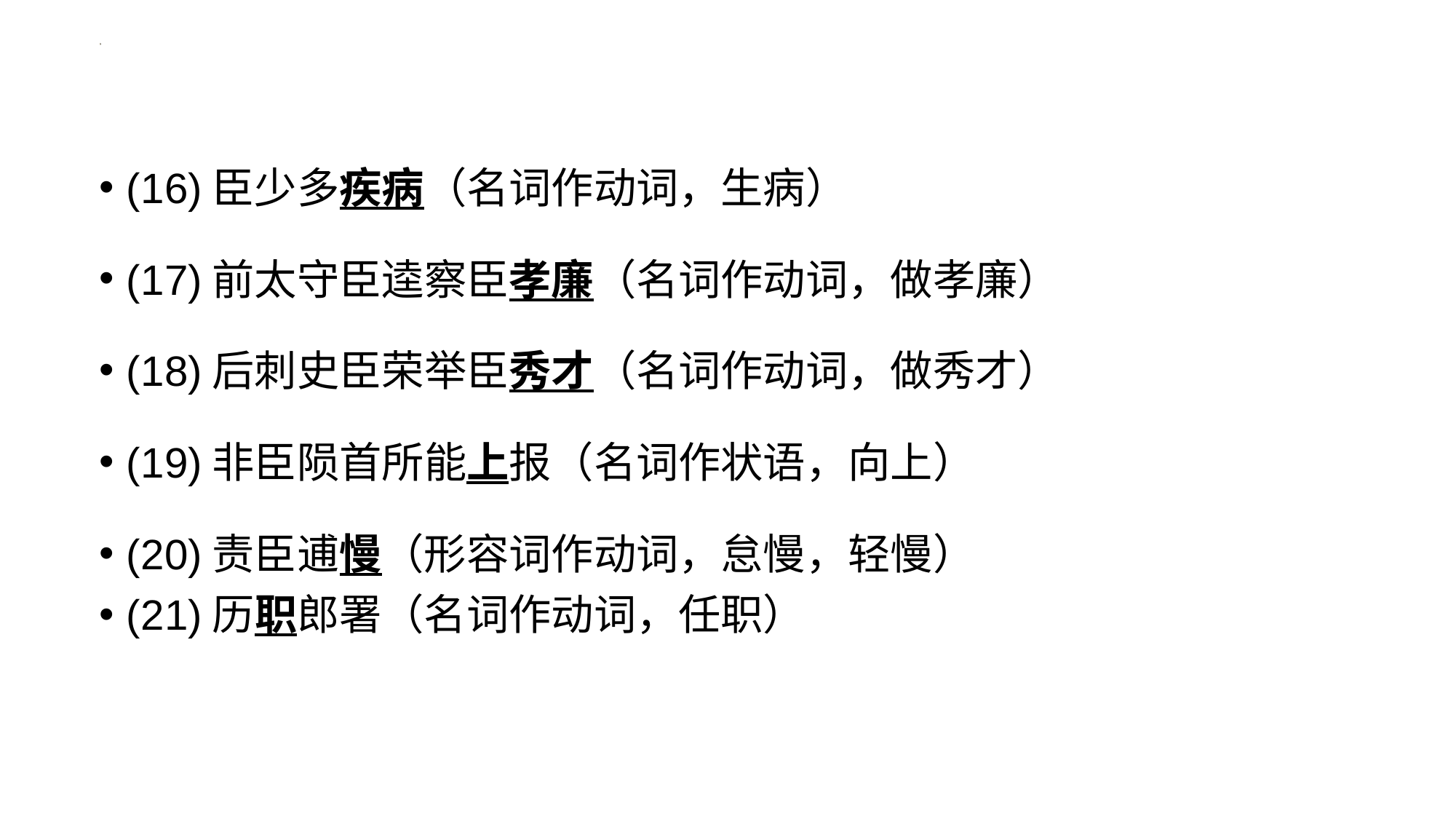

(16)臣少多疾病（名词作动词，生病）
(17)前太守臣逵察臣孝廉（名词作动词，做孝廉）
(18)后刺史臣荣举臣秀才（名词作动词，做秀才）
(19)非臣陨首所能上报（名词作状语，向上）
(20)责臣逋慢（形容词作动词，怠慢，轻慢）
(21)历职郎署（名词作动词，任职）